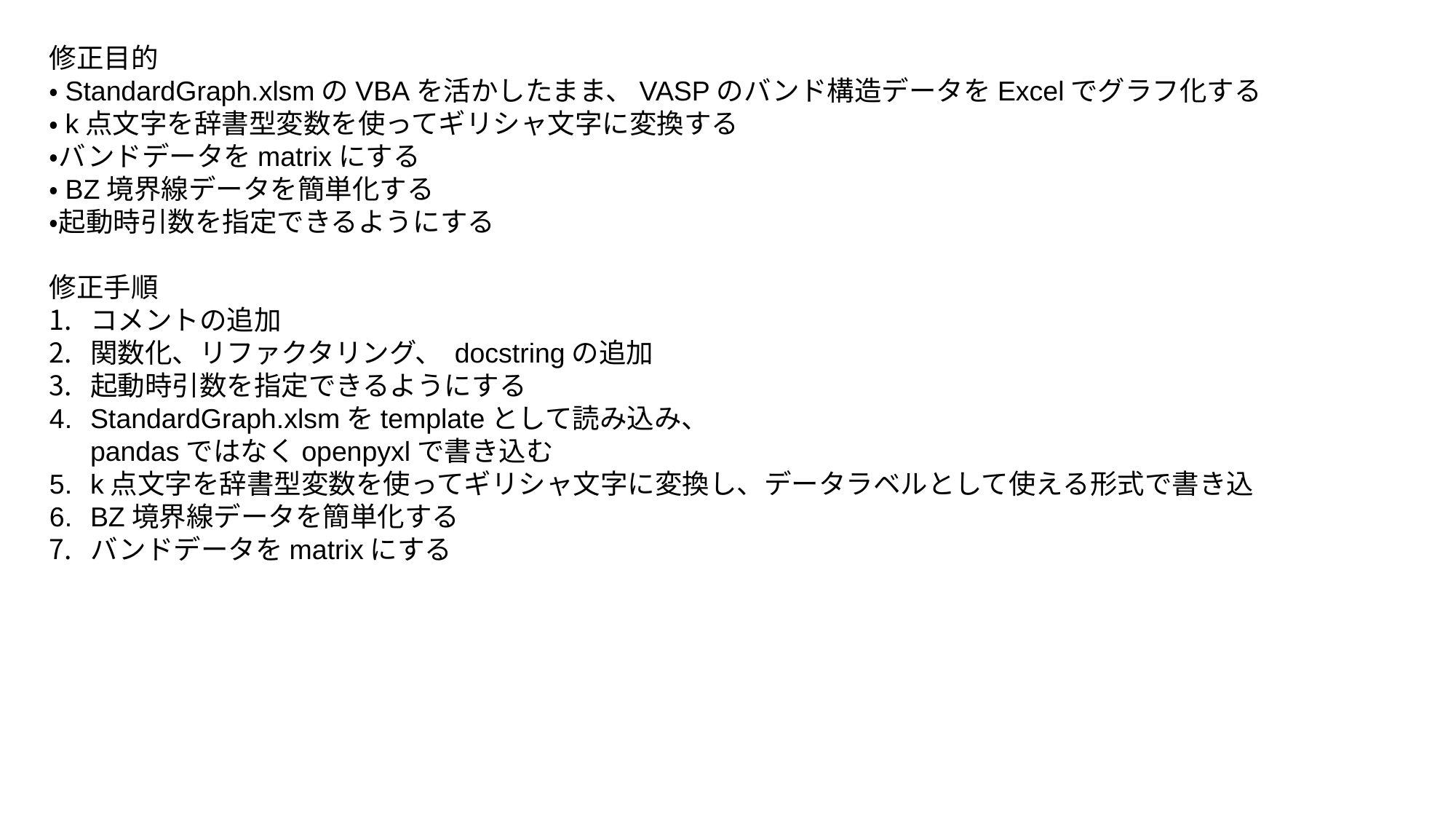

修正目的
・StandardGraph.xlsmのVBAを活かしたまま、VASPのバンド構造データをExcelでグラフ化する
・k点文字を辞書型変数を使ってギリシャ文字に変換する
・バンドデータをmatrixにする
・BZ境界線データを簡単化する
・起動時引数を指定できるようにする

修正手順
コメントの追加
関数化、リファクタリング、 docstringの追加
起動時引数を指定できるようにする
StandardGraph.xlsmをtemplateとして読み込み、
pandasではなくopenpyxlで書き込む
k点文字を辞書型変数を使ってギリシャ文字に変換し、データラベルとして使える形式で書き込
BZ境界線データを簡単化する
バンドデータをmatrixにする